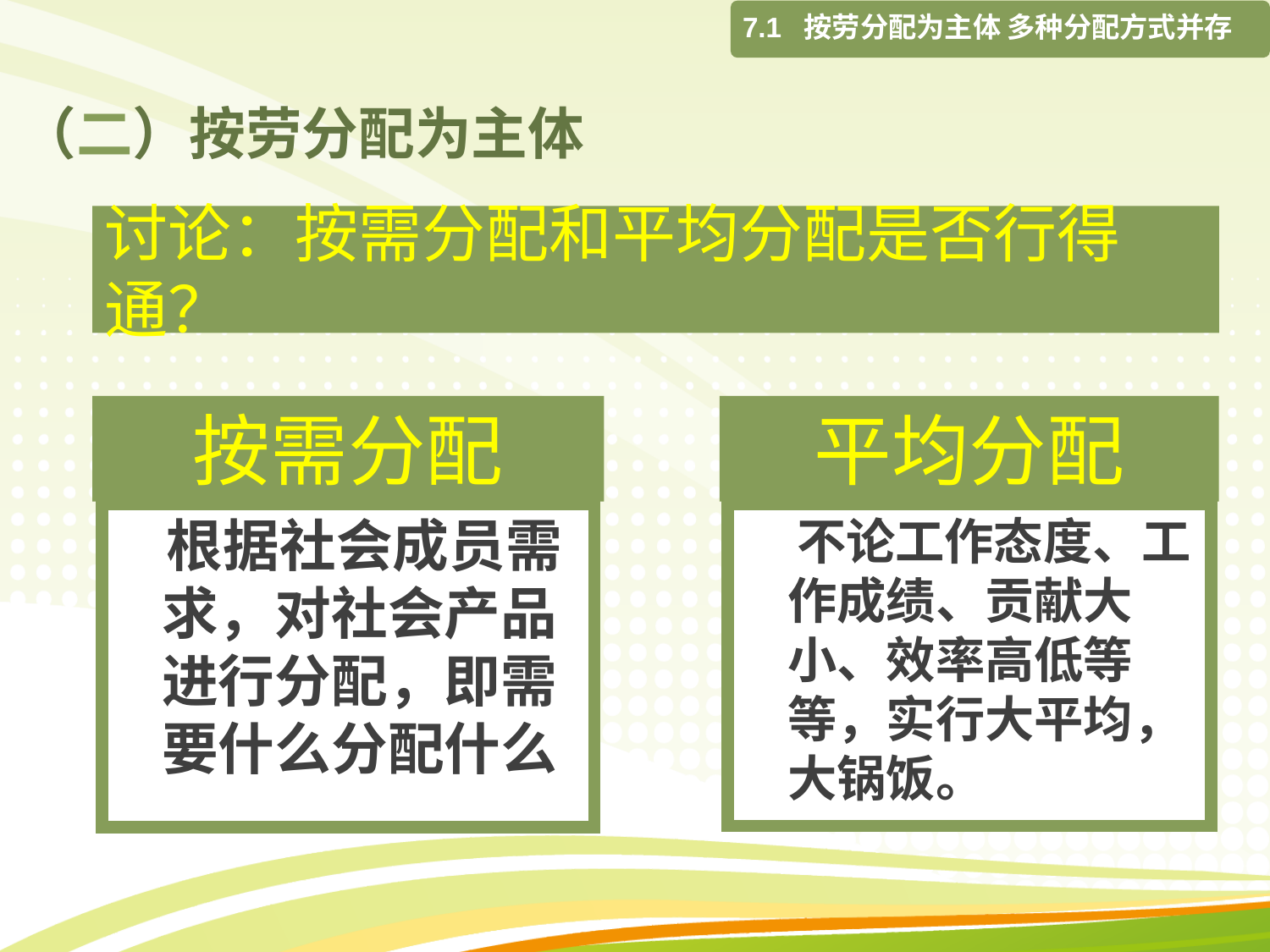

7.1  按劳分配为主体 多种分配方式并存
# （二）按劳分配为主体
讨论：按需分配和平均分配是否行得通？
按需分配
平均分配
   根据社会成员需求，对社会产品进行分配，即需要什么分配什么
    不论工作态度、工作成绩、贡献大小、效率高低等等，实行大平均，大锅饭。